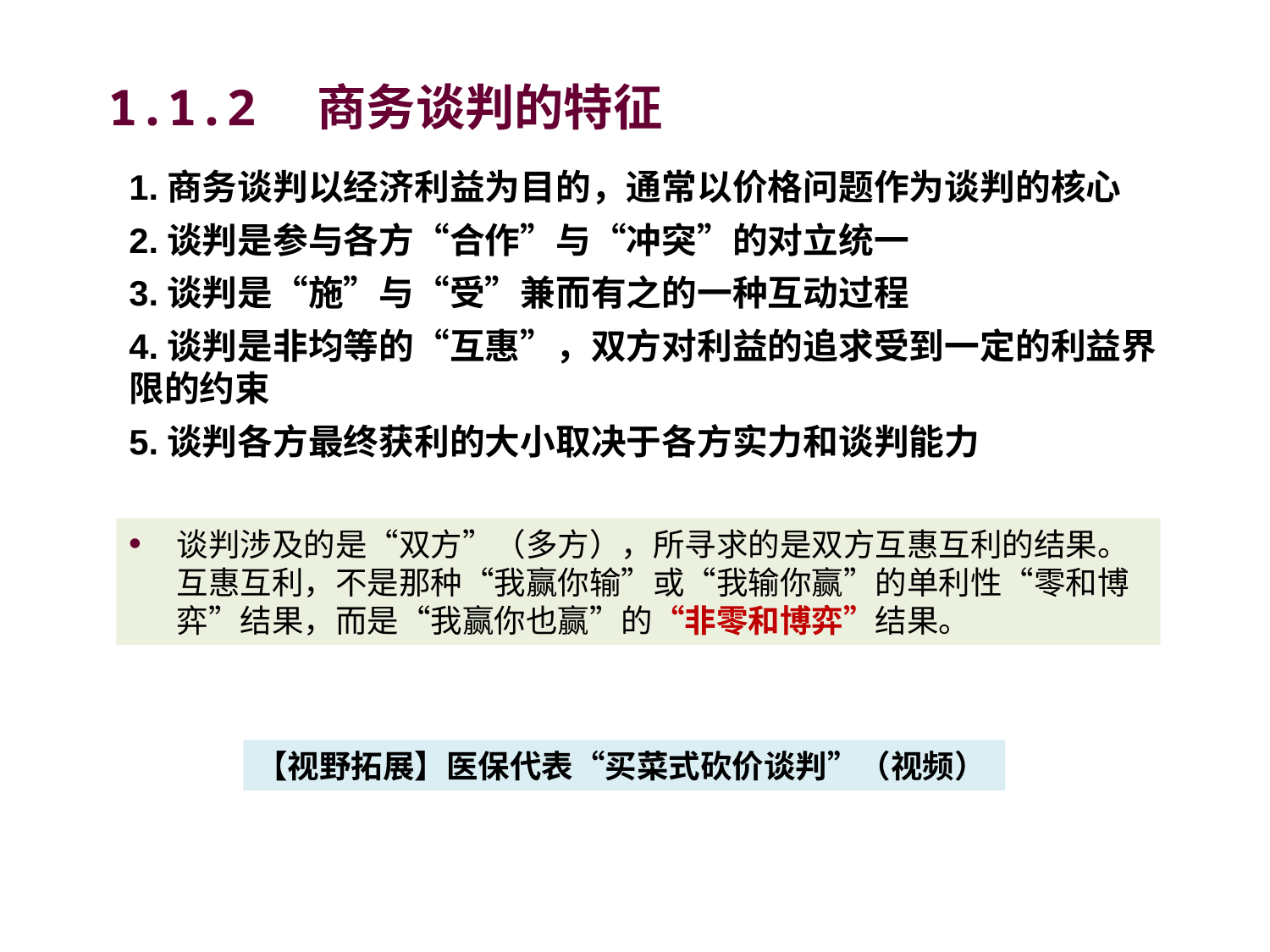

# 1.1.2　商务谈判的特征
1.商务谈判以经济利益为目的，通常以价格问题作为谈判的核心
2.谈判是参与各方“合作”与“冲突”的对立统一
3.谈判是“施”与“受”兼而有之的一种互动过程
4.谈判是非均等的“互惠”，双方对利益的追求受到一定的利益界限的约束
5.谈判各方最终获利的大小取决于各方实力和谈判能力
谈判涉及的是“双方”（多方），所寻求的是双方互惠互利的结果。互惠互利，不是那种“我赢你输”或“我输你赢”的单利性“零和博弈”结果，而是“我赢你也赢”的“非零和博弈”结果。
【视野拓展】医保代表“买菜式砍价谈判”（视频）